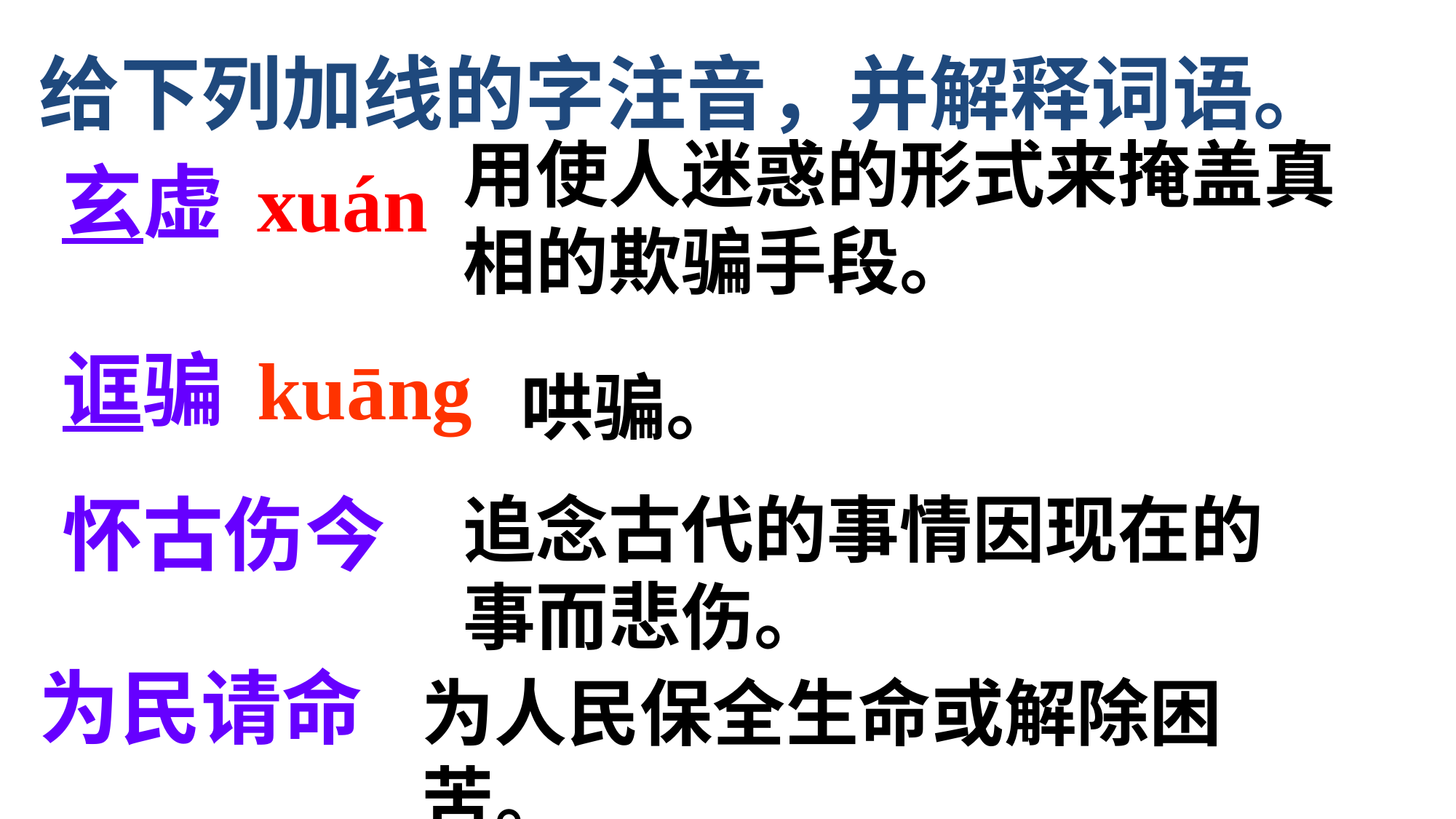

给下列加线的字注音，并解释词语。
用使人迷惑的形式来掩盖真相的欺骗手段。
玄虚
xuán
诓骗
kuāng
哄骗。
怀古伤今
追念古代的事情因现在的事而悲伤。
为民请命
为人民保全生命或解除困苦。